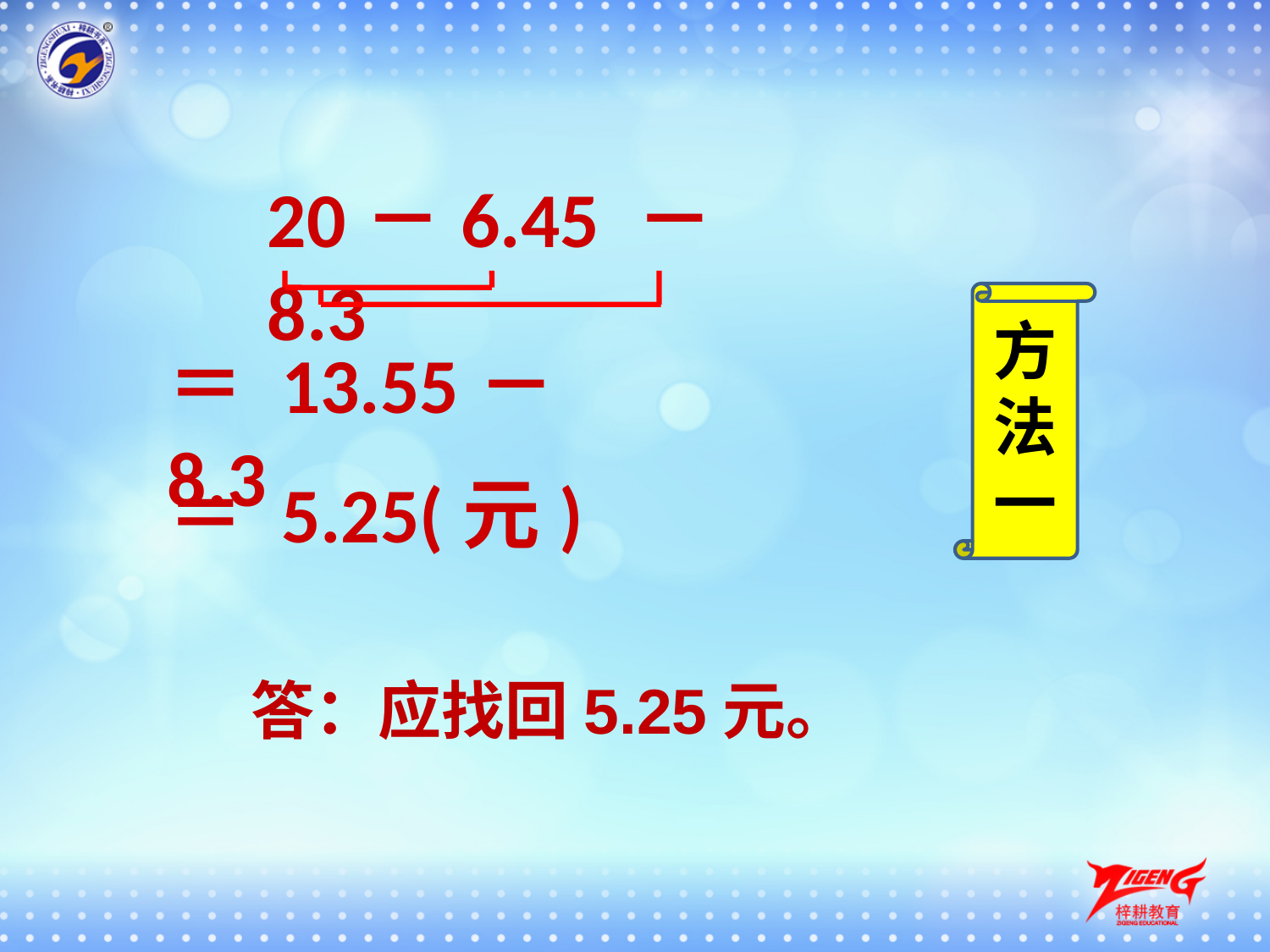

20－6.45 － 8.3

方法一
＝ 13.55－8.3
＝ 5.25(元)
答：应找回5.25元。